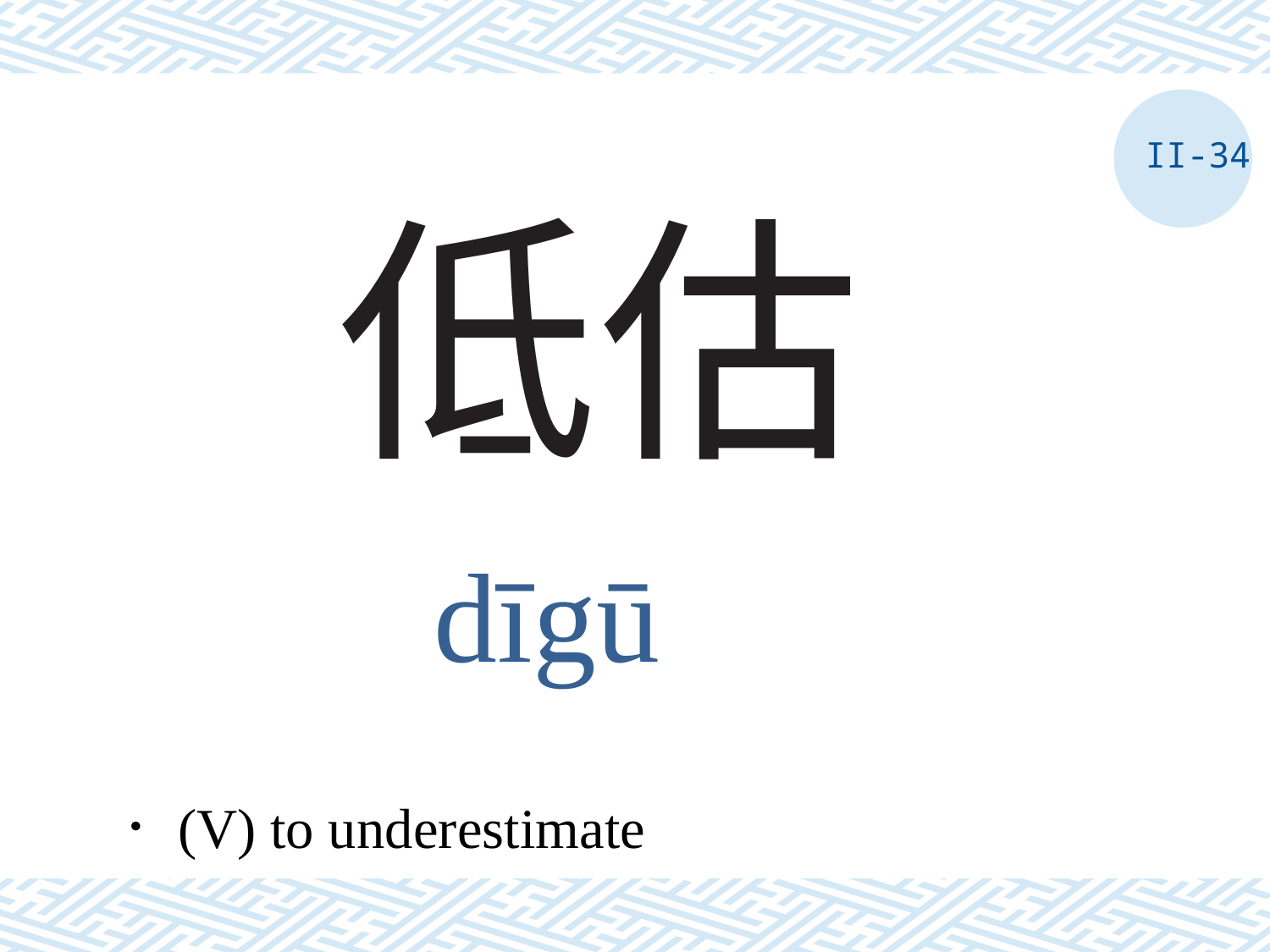

II-34

# 低估
dīgū
．(V) to underestimate